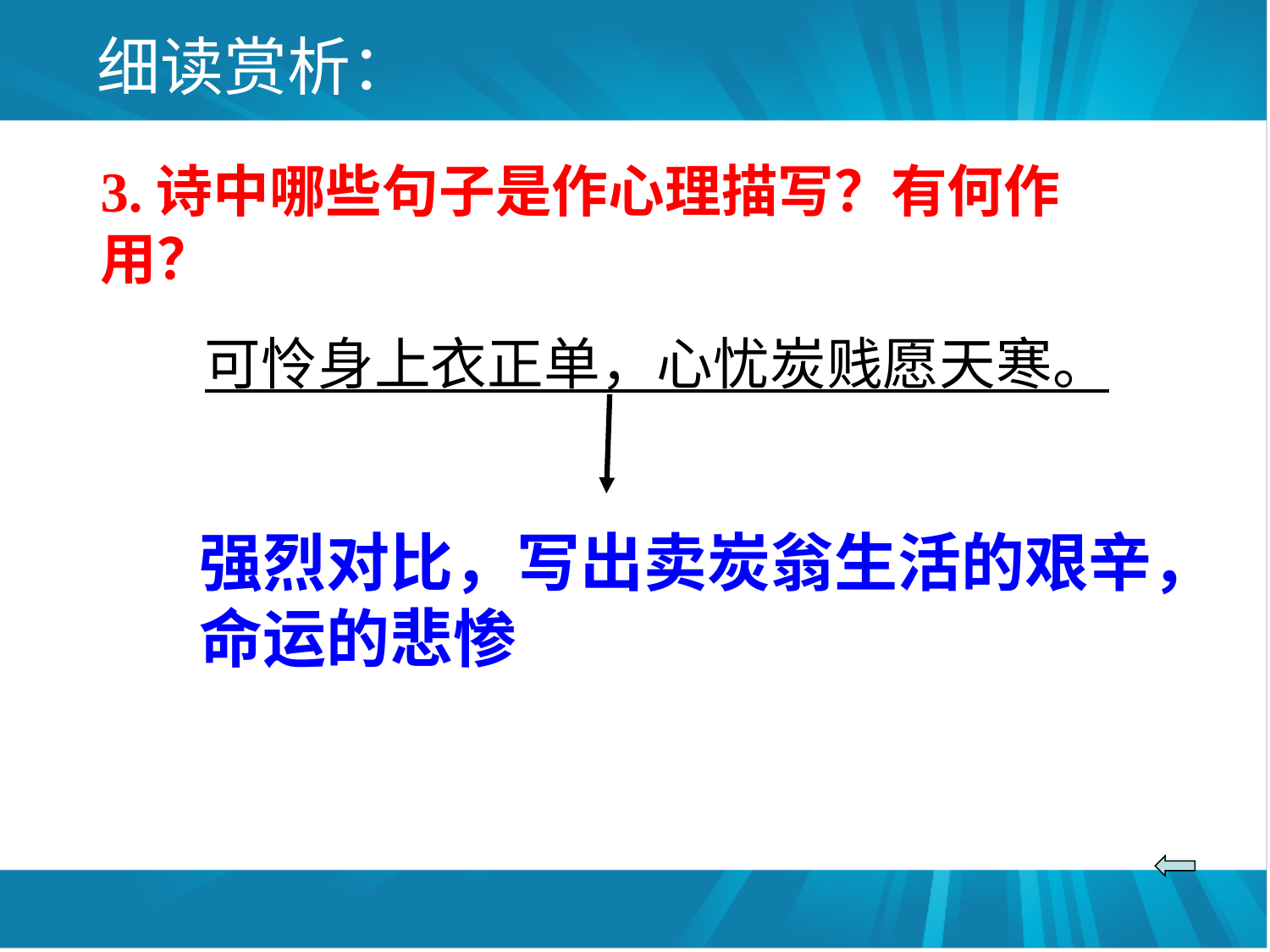

细读赏析：
3.诗中哪些句子是作心理描写？有何作用？
   可怜身上衣正单，心忧炭贱愿天寒。

强烈对比，写出卖炭翁生活的艰辛，命运的悲惨